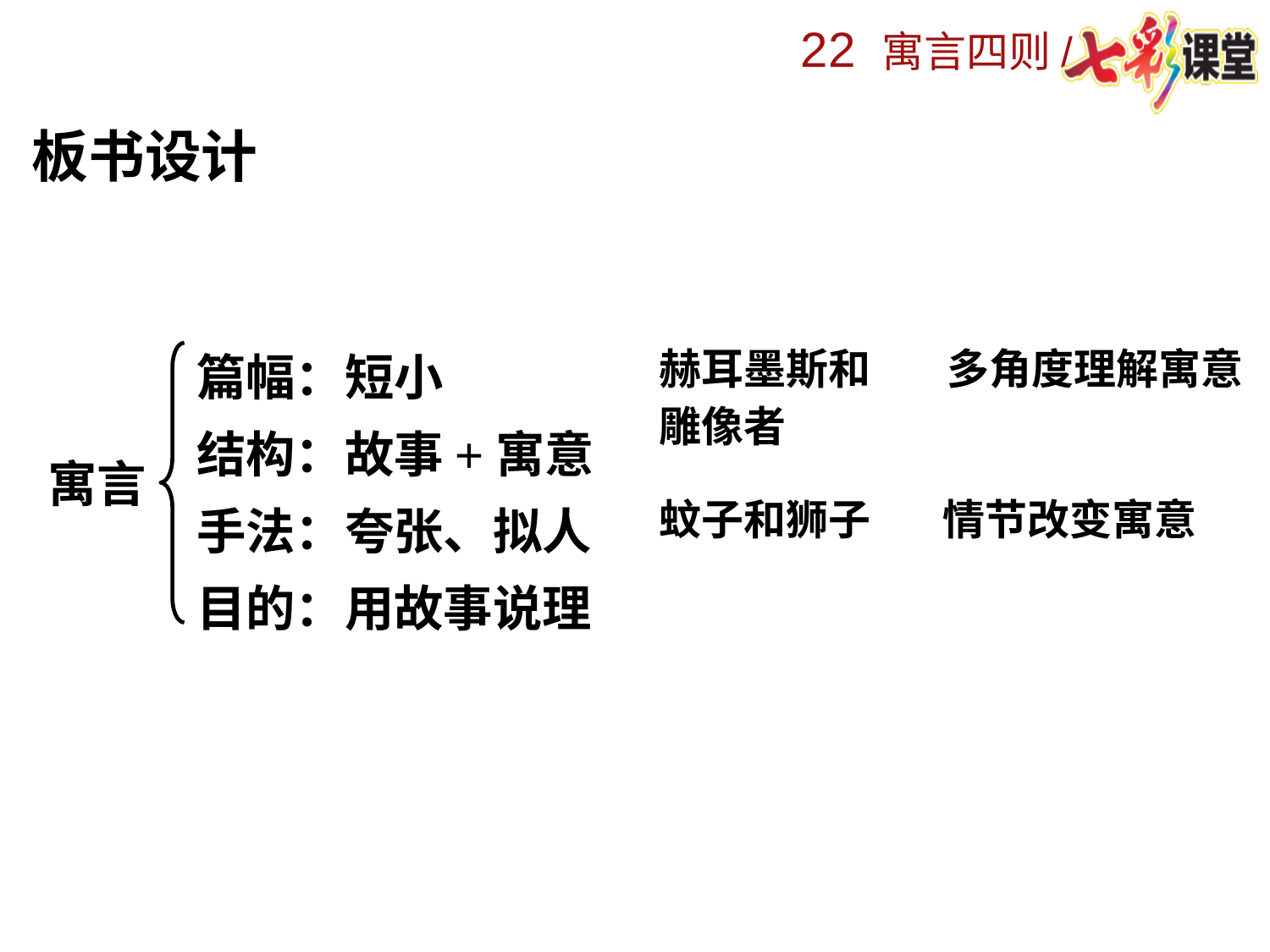

板书设计
篇幅：短小
结构：故事+寓意
手法：夸张、拟人
目的：用故事说理
赫耳墨斯和雕像者
多角度理解寓意

寓言
蚊子和狮子
情节改变寓意